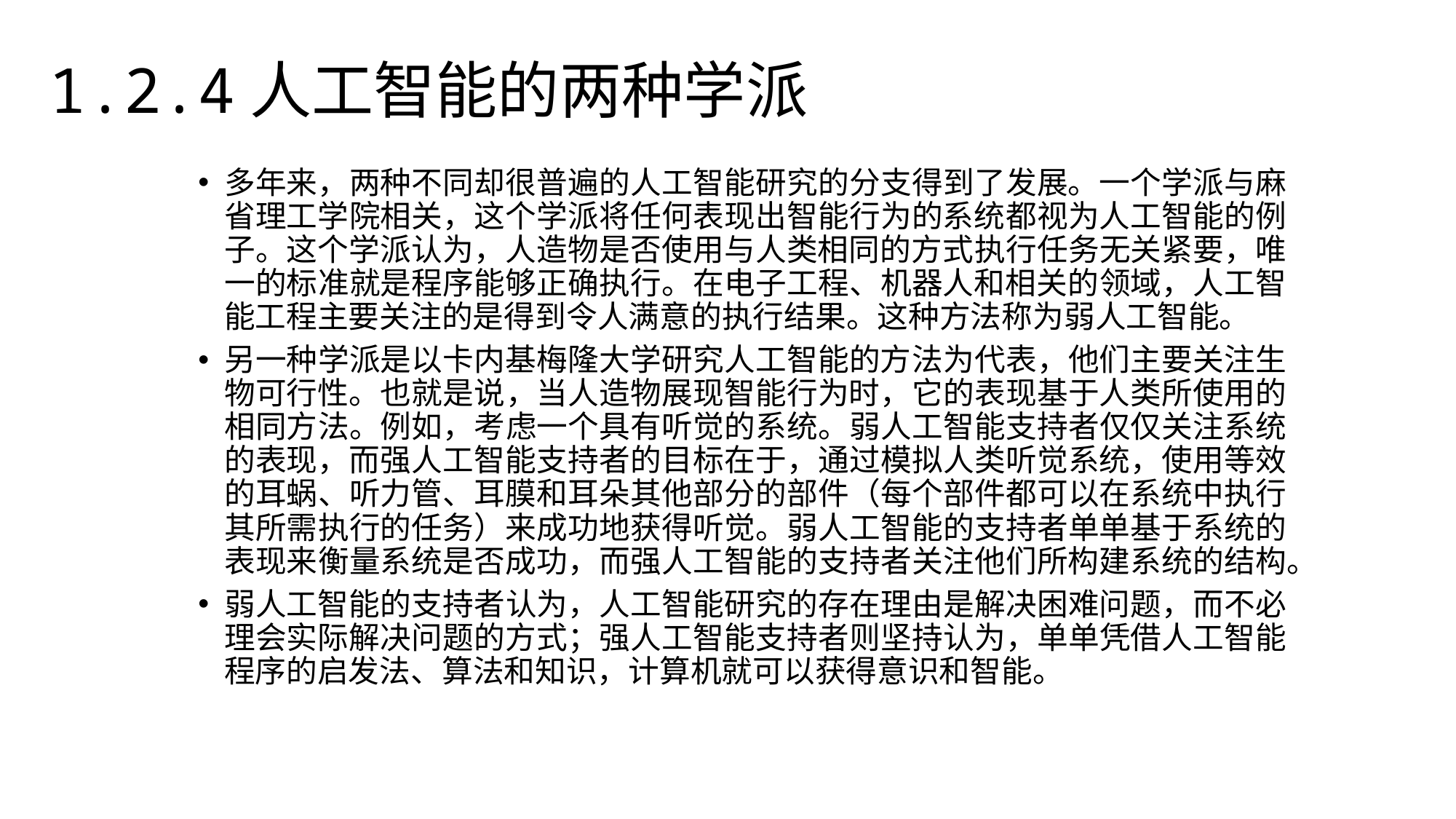

1.2.4人工智能的两种学派
多年来，两种不同却很普遍的人工智能研究的分支得到了发展。一个学派与麻省理工学院相关，这个学派将任何表现出智能行为的系统都视为人工智能的例子。这个学派认为，人造物是否使用与人类相同的方式执行任务无关紧要，唯一的标准就是程序能够正确执行。在电子工程、机器人和相关的领域，人工智能工程主要关注的是得到令人满意的执行结果。这种方法称为弱人工智能。
另一种学派是以卡内基梅隆大学研究人工智能的方法为代表，他们主要关注生物可行性。也就是说，当人造物展现智能行为时，它的表现基于人类所使用的相同方法。例如，考虑一个具有听觉的系统。弱人工智能支持者仅仅关注系统的表现，而强人工智能支持者的目标在于，通过模拟人类听觉系统，使用等效的耳蜗、听力管、耳膜和耳朵其他部分的部件（每个部件都可以在系统中执行其所需执行的任务）来成功地获得听觉。弱人工智能的支持者单单基于系统的表现来衡量系统是否成功，而强人工智能的支持者关注他们所构建系统的结构。
弱人工智能的支持者认为，人工智能研究的存在理由是解决困难问题，而不必理会实际解决问题的方式；强人工智能支持者则坚持认为，单单凭借人工智能程序的启发法、算法和知识，计算机就可以获得意识和智能。